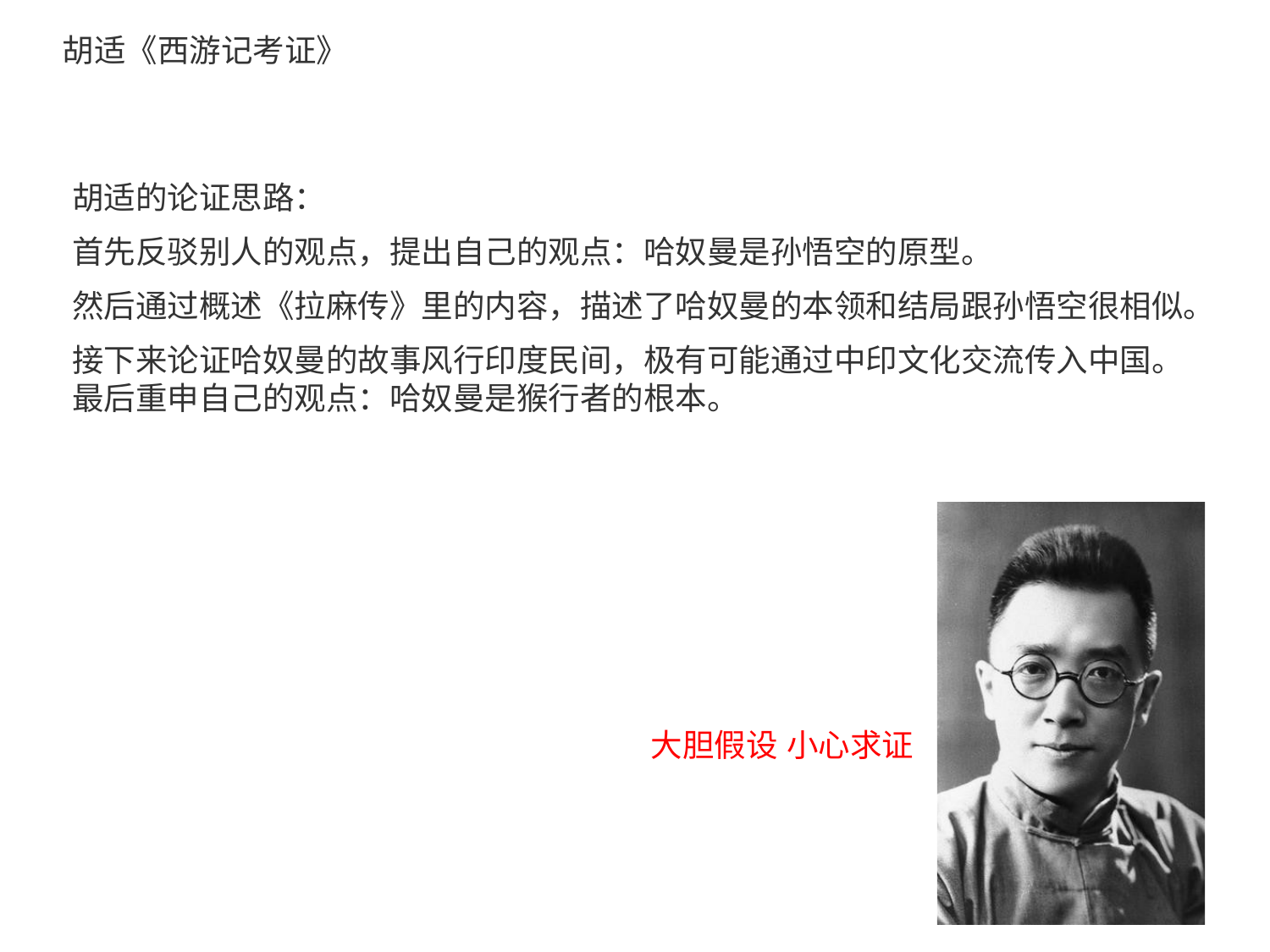

# 胡适《西游记考证》
胡适的论证思路：
首先反驳别人的观点，提出自己的观点：哈奴曼是孙悟空的原型。
然后通过概述《拉麻传》里的内容，描述了哈奴曼的本领和结局跟孙悟空很相似。
接下来论证哈奴曼的故事风行印度民间，极有可能通过中印文化交流传入中国。 最后重申自己的观点：哈奴曼是猴行者的根本。

大胆假设 小心求证